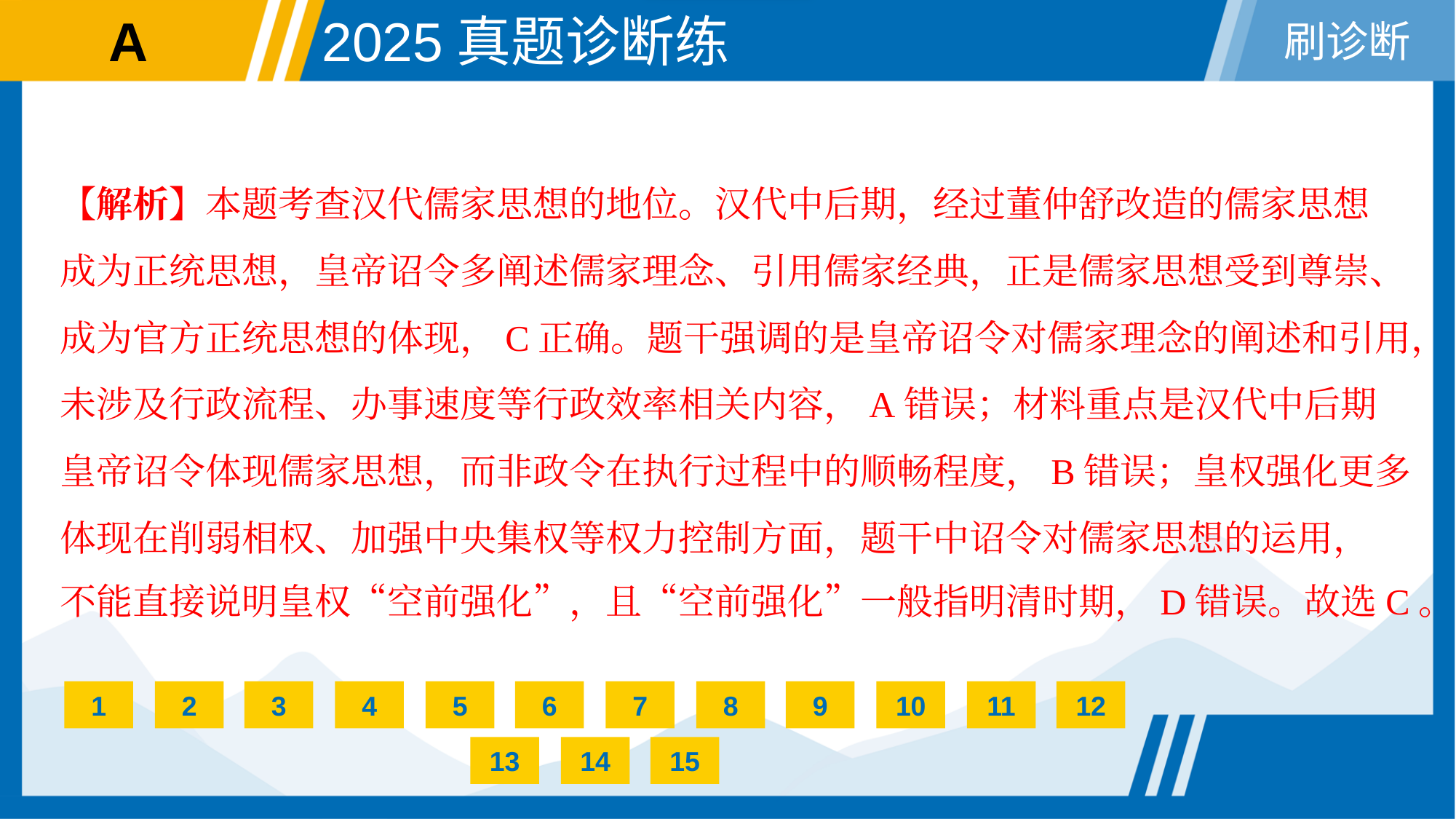

【解析】本题考查汉代儒家思想的地位。汉代中后期，经过董仲舒改造的儒家思想
成为正统思想，皇帝诏令多阐述儒家理念、引用儒家经典，正是儒家思想受到尊崇、
成为官方正统思想的体现，C正确。题干强调的是皇帝诏令对儒家理念的阐述和引用，
未涉及行政流程、办事速度等行政效率相关内容，A错误；材料重点是汉代中后期
皇帝诏令体现儒家思想，而非政令在执行过程中的顺畅程度，B错误；皇权强化更多
体现在削弱相权、加强中央集权等权力控制方面，题干中诏令对儒家思想的运用，
不能直接说明皇权“空前强化”，且“空前强化”一般指明清时期，D错误。故选C。